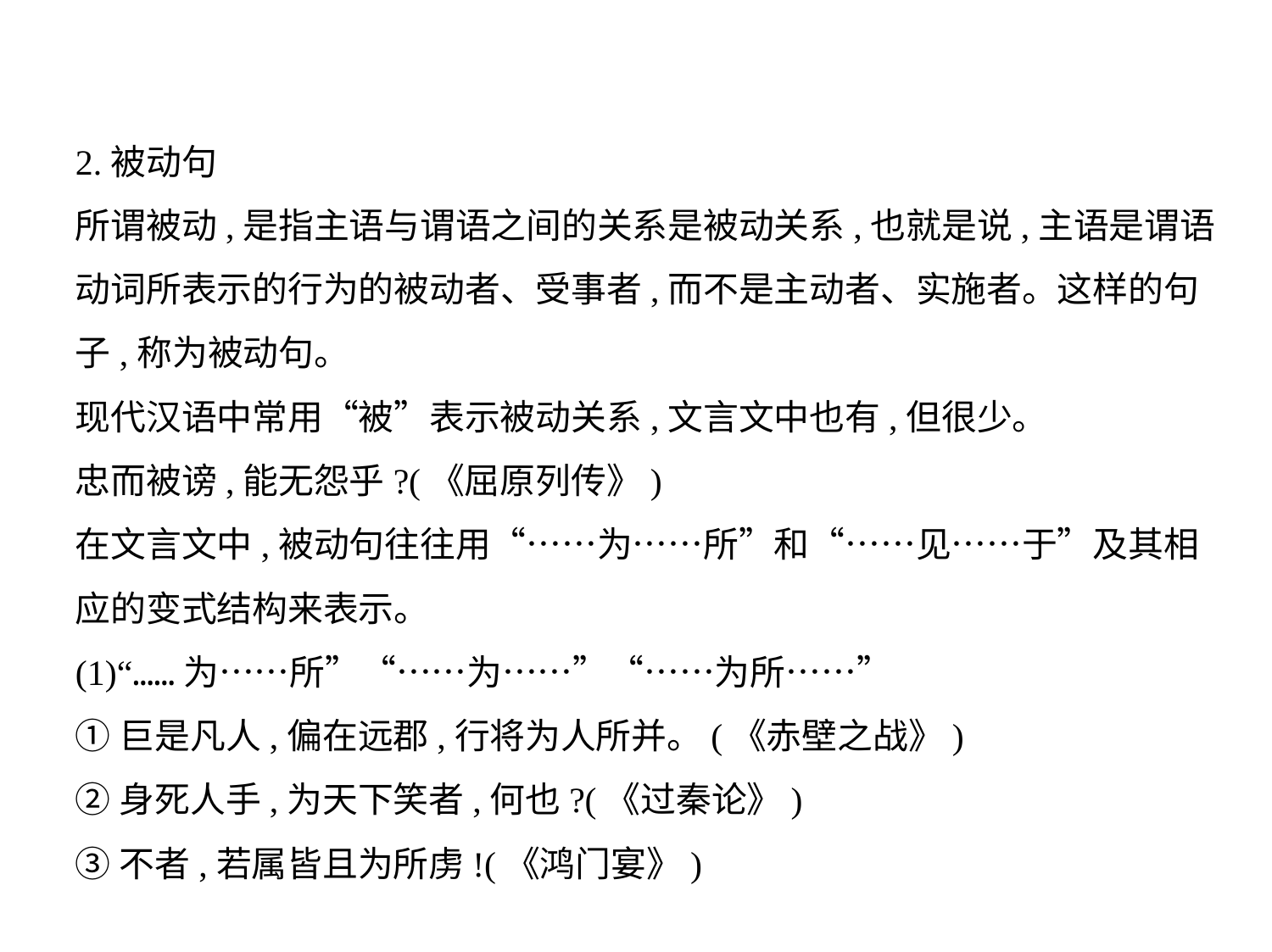

2.被动句
所谓被动,是指主语与谓语之间的关系是被动关系,也就是说,主语是谓语
动词所表示的行为的被动者、受事者,而不是主动者、实施者。这样的句
子,称为被动句。
现代汉语中常用“被”表示被动关系,文言文中也有,但很少。
忠而被谤,能无怨乎?(《屈原列传》)
在文言文中,被动句往往用“……为……所”和“……见……于”及其相
应的变式结构来表示。
(1)“……为……所”“……为……”“……为所……”
①巨是凡人,偏在远郡,行将为人所并。(《赤壁之战》)
②身死人手,为天下笑者,何也?(《过秦论》)
③不者,若属皆且为所虏!(《鸿门宴》)